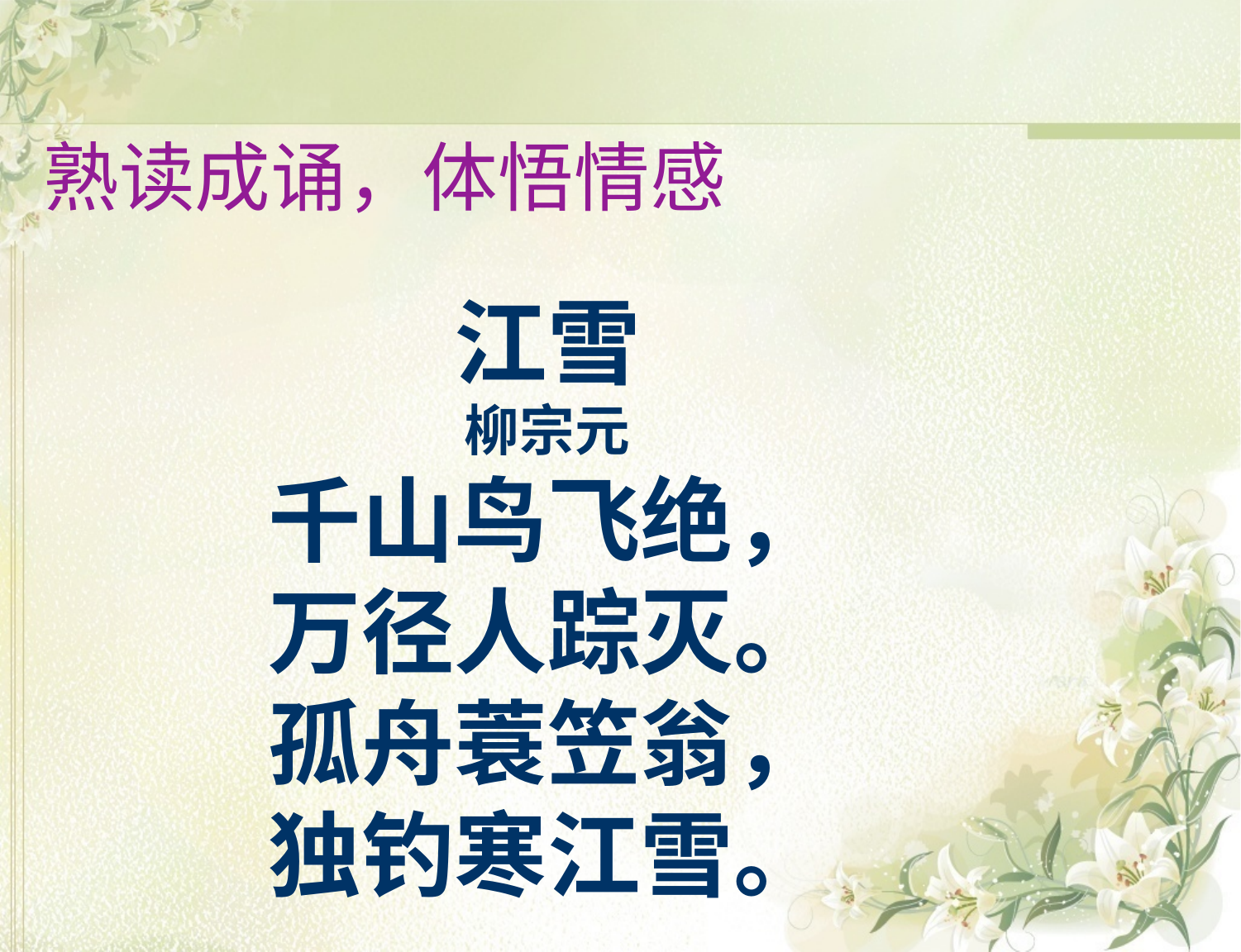

熟读成诵，体悟情感
江雪
柳宗元
千山鸟飞绝，
万径人踪灭。
孤舟蓑笠翁，
独钓寒江雪。